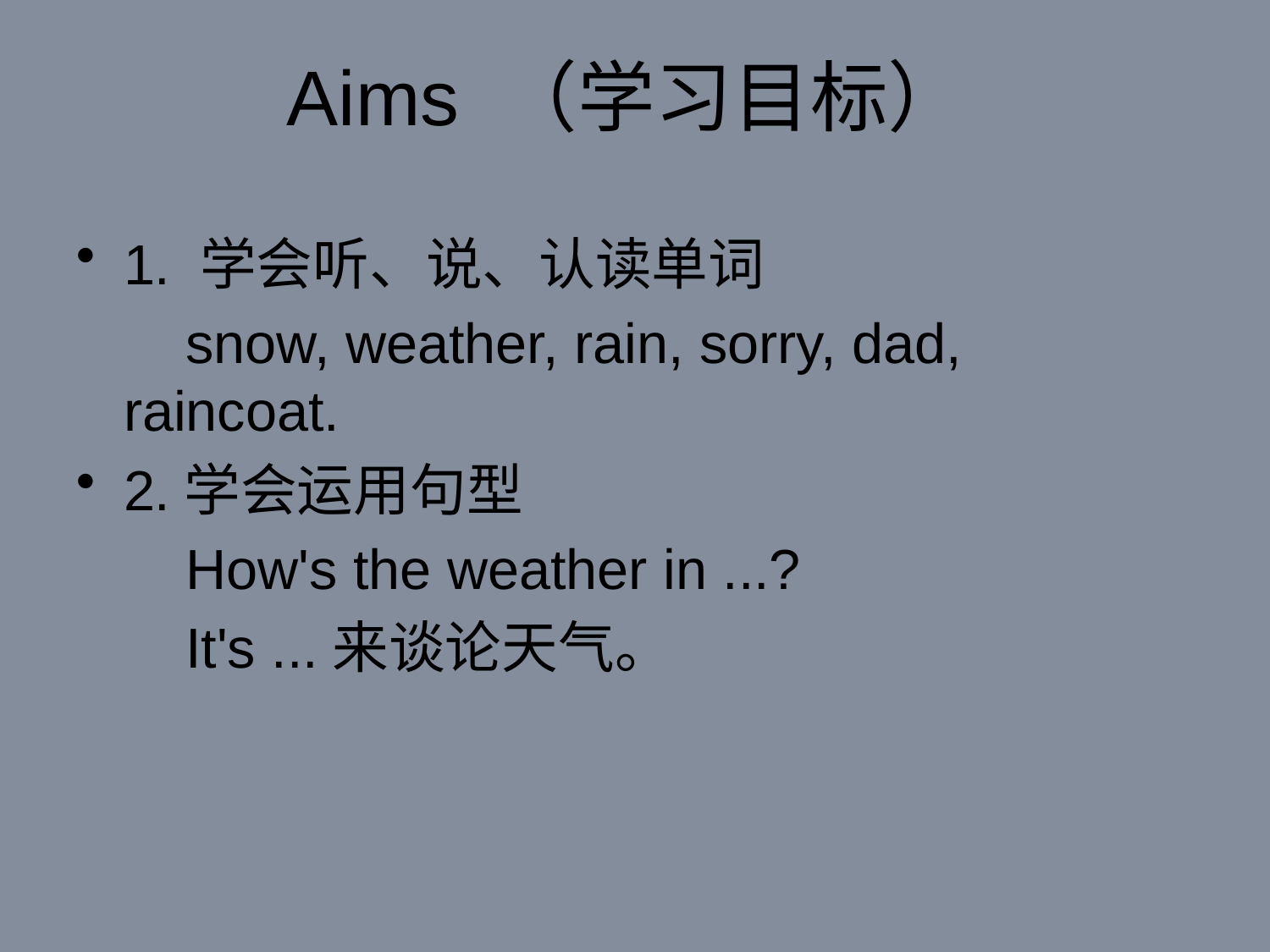

# Aims （学习目标）
1. 学会听、说、认读单词
       snow, weather, rain, sorry, dad, raincoat.
2.学会运用句型
       How's the weather in ...?
       It's ...来谈论天气。